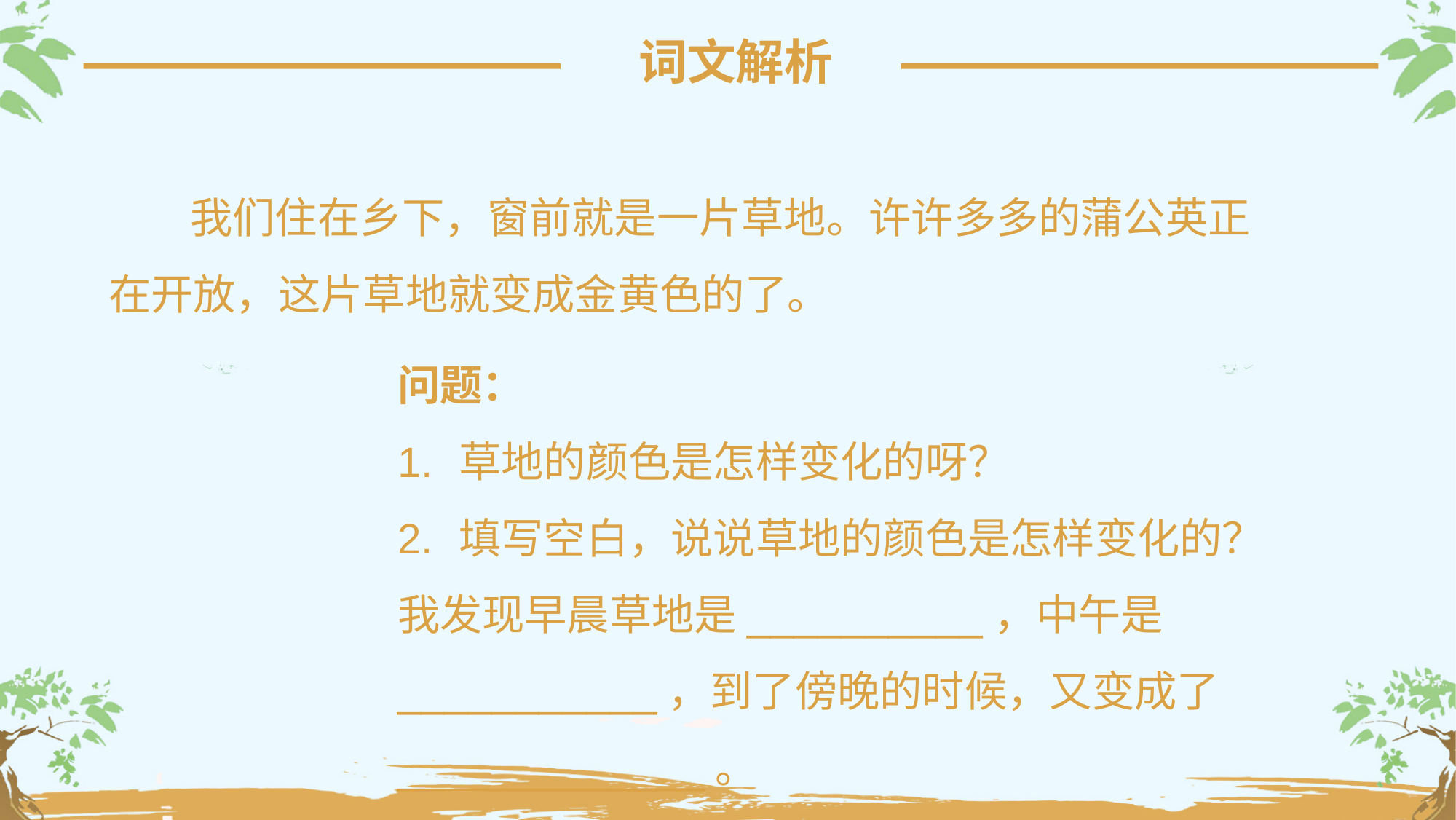

词文解析

我们住在乡下，窗前就是一片草地。许许多多的蒲公英正在开放，这片草地就变成金黄色的了。
问题：
草地的颜色是怎样变化的呀？
填写空白，说说草地的颜色是怎样变化的？
我发现早晨草地是__________，中午是___________，到了傍晚的时候，又变成了_____________。